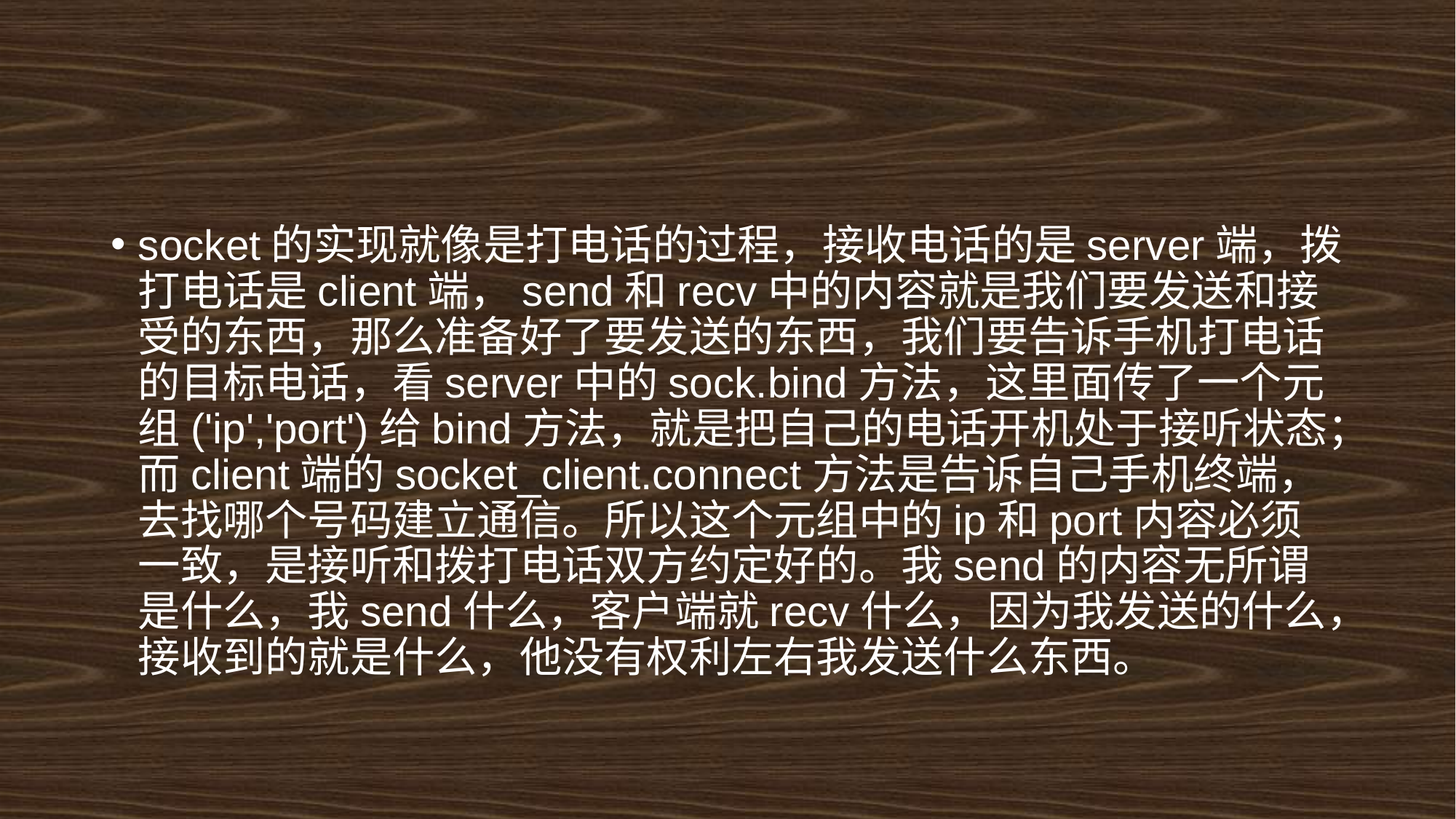

#
socket的实现就像是打电话的过程，接收电话的是server端，拨打电话是client端，send和recv中的内容就是我们要发送和接受的东西，那么准备好了要发送的东西，我们要告诉手机打电话的目标电话，看server中的sock.bind方法，这里面传了一个元组('ip','port')给bind方法，就是把自己的电话开机处于接听状态；而client端的socket_client.connect方法是告诉自己手机终端，去找哪个号码建立通信。所以这个元组中的ip和port内容必须一致，是接听和拨打电话双方约定好的。我send的内容无所谓是什么，我send什么，客户端就recv什么，因为我发送的什么，接收到的就是什么，他没有权利左右我发送什么东西。